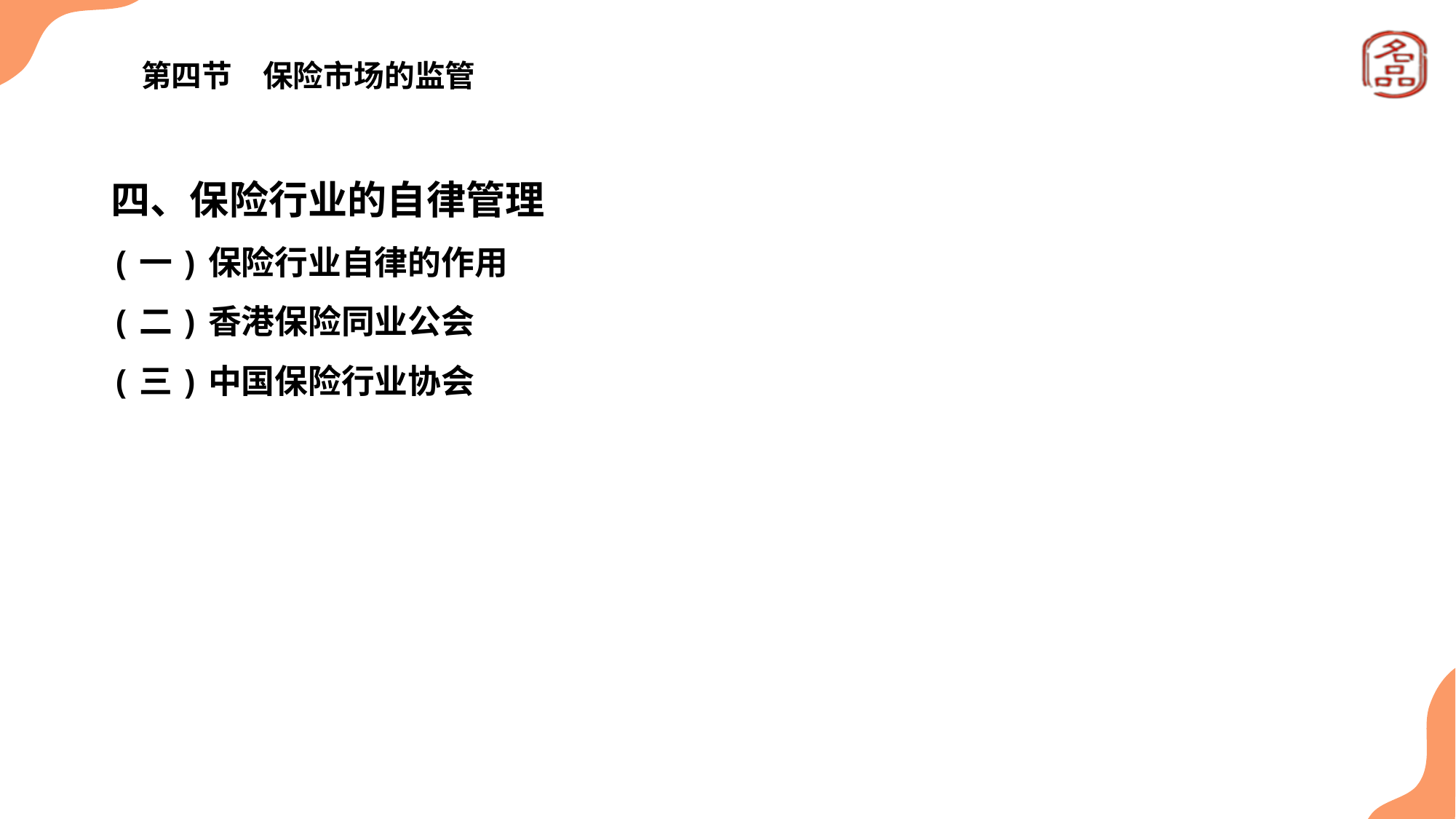

# 第四节　保险市场的监管
四、保险行业的自律管理
(一)保险行业自律的作用
(二)香港保险同业公会
(三)中国保险行业协会